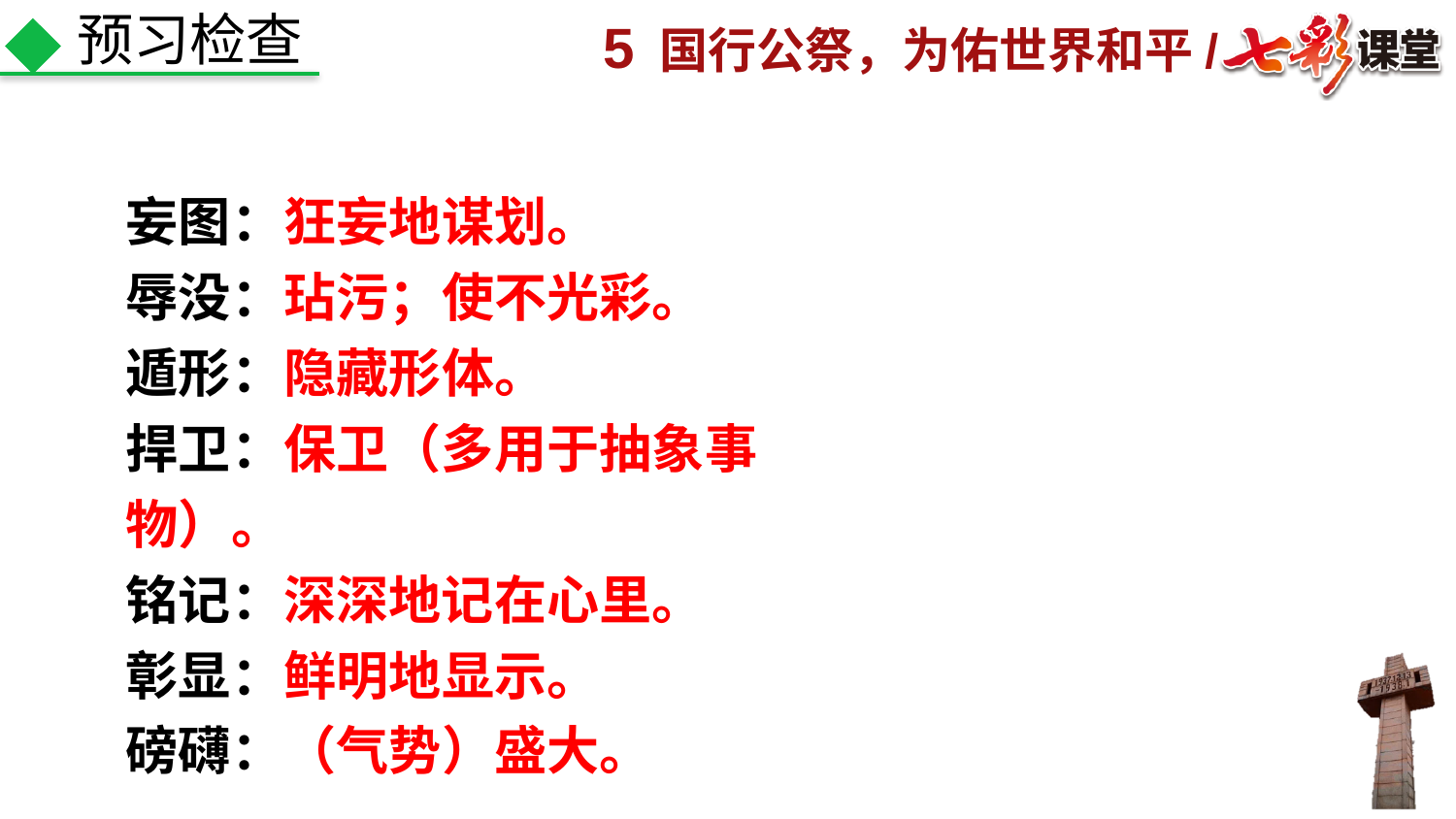

预习检查

妄图：狂妄地谋划。
辱没：玷污；使不光彩。
遁形：隐藏形体。
捍卫：保卫（多用于抽象事物）。
铭记：深深地记在心里。
彰显：鲜明地显示。
磅礴：（气势）盛大。